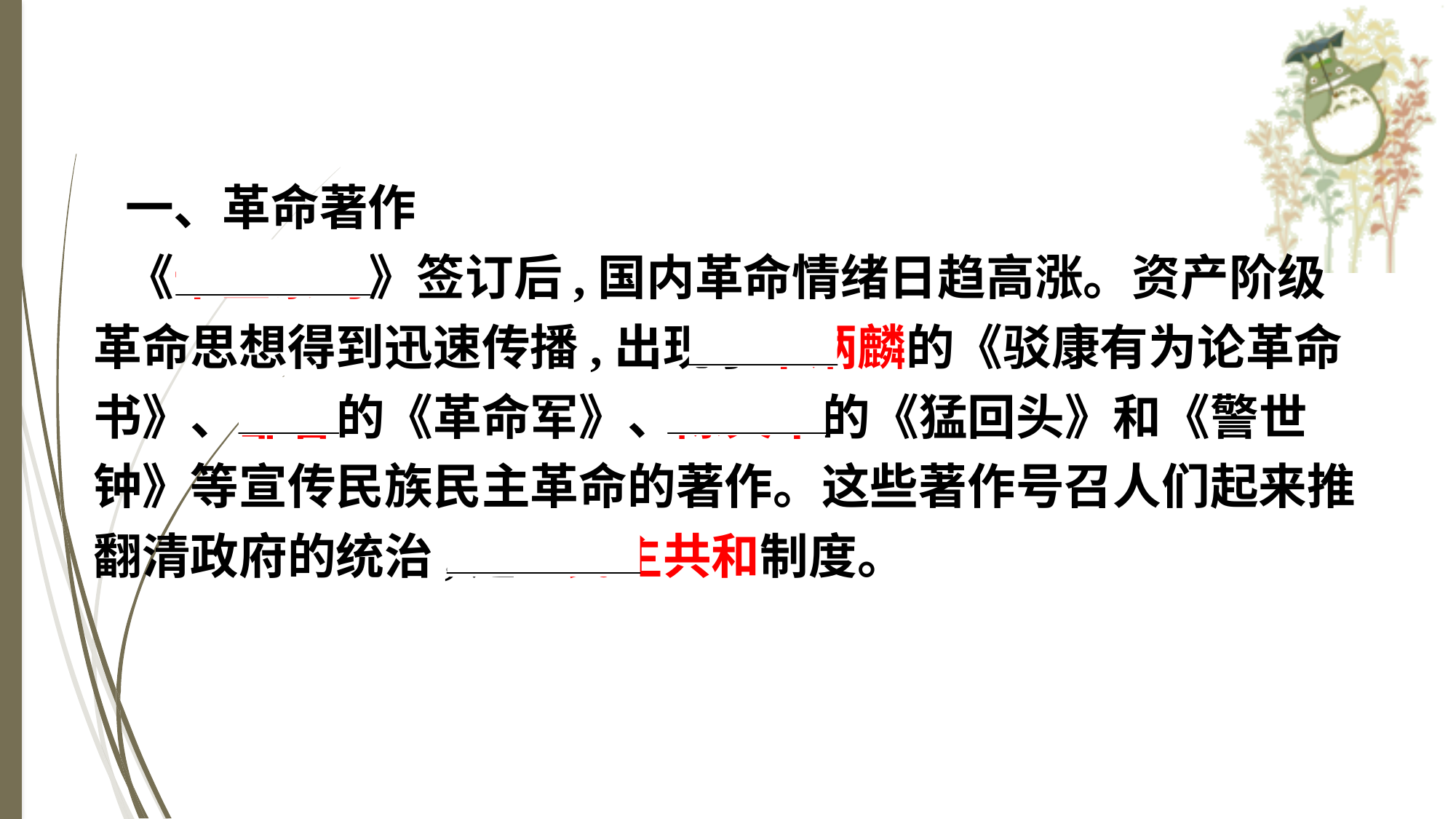

一、革命著作
《辛丑条约》签订后,国内革命情绪日趋高涨。资产阶级革命思想得到迅速传播,出现了章炳麟的《驳康有为论革命书》、邹容的《革命军》、陈天华的《猛回头》和《警世钟》等宣传民族民主革命的著作。这些著作号召人们起来推翻清政府的统治,建立民主共和制度。